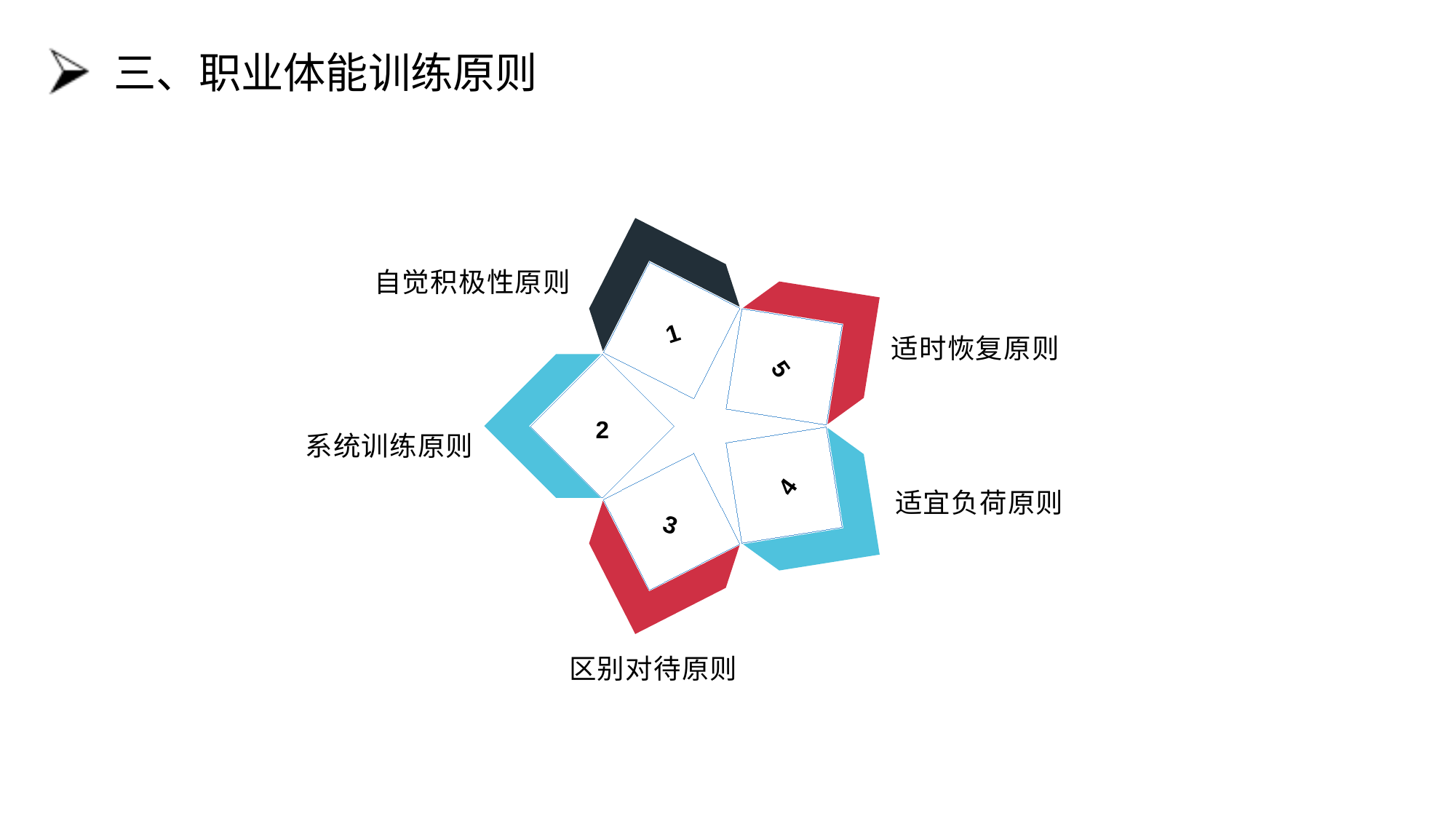

# 三、职业体能训练原则

自觉积极性原则
1

适时恢复原则
5

2
系统训练原则
4
适宜负荷原则

3

区别对待原则